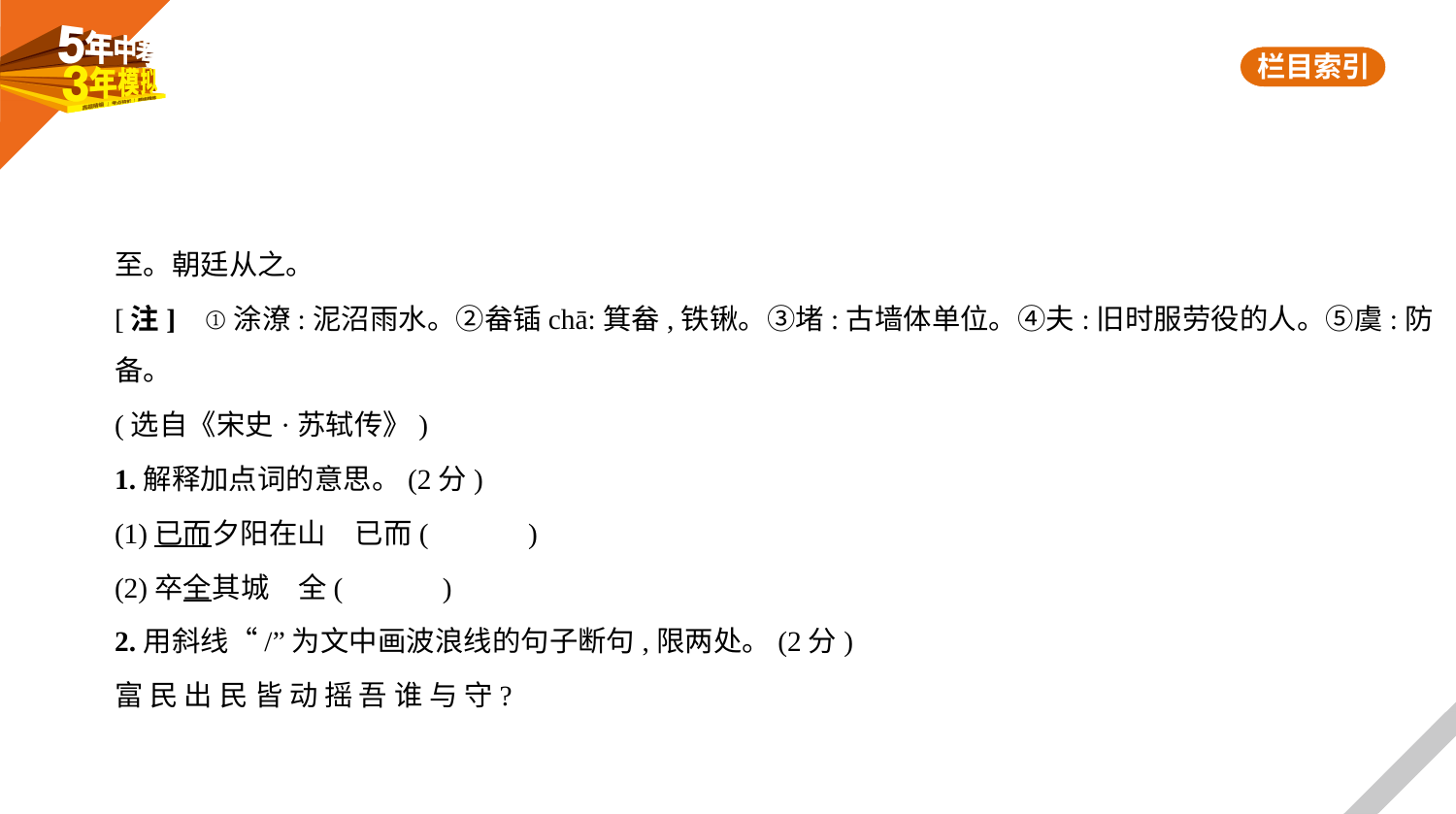

至。朝廷从之。
[注]    ①涂潦:泥沼雨水。②畚锸chā:箕畚,铁锹。③堵:古墙体单位。④夫:旧时服劳役的人。⑤虞:防
备。
(选自《宋史·苏轼传》)
1.解释加点词的意思。(2分)
(1)已而夕阳在山　已而(　　　)
(2)卒全其城　全(　　　)
2.用斜线“/”为文中画波浪线的句子断句,限两处。(2分)
富 民 出 民 皆 动 摇 吾 谁 与 守?